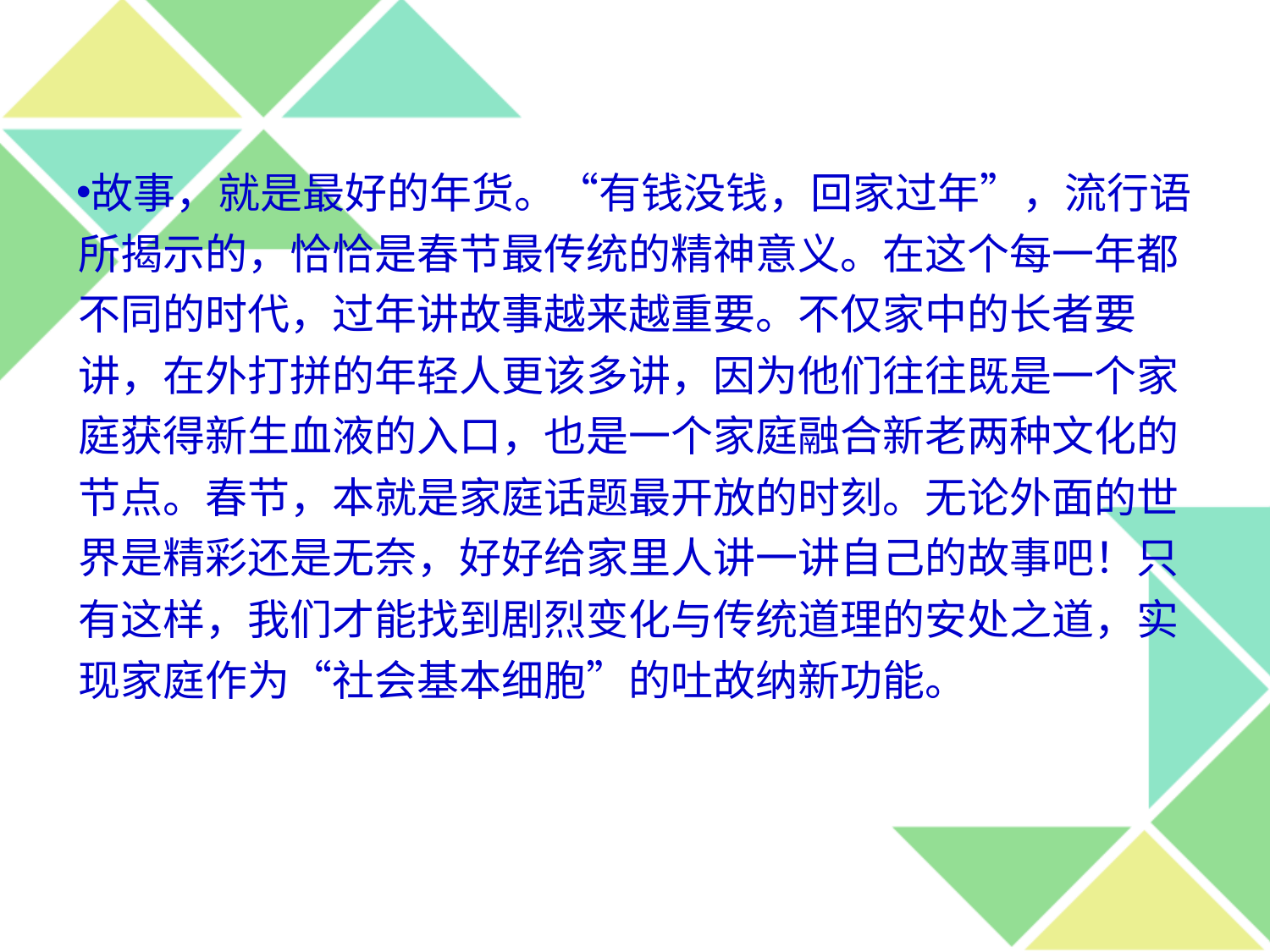

故事，就是最好的年货。“有钱没钱，回家过年”，流行语所揭示的，恰恰是春节最传统的精神意义。在这个每一年都不同的时代，过年讲故事越来越重要。不仅家中的长者要讲，在外打拼的年轻人更该多讲，因为他们往往既是一个家庭获得新生血液的入口，也是一个家庭融合新老两种文化的节点。春节，本就是家庭话题最开放的时刻。无论外面的世界是精彩还是无奈，好好给家里人讲一讲自己的故事吧！只有这样，我们才能找到剧烈变化与传统道理的安处之道，实现家庭作为“社会基本细胞”的吐故纳新功能。